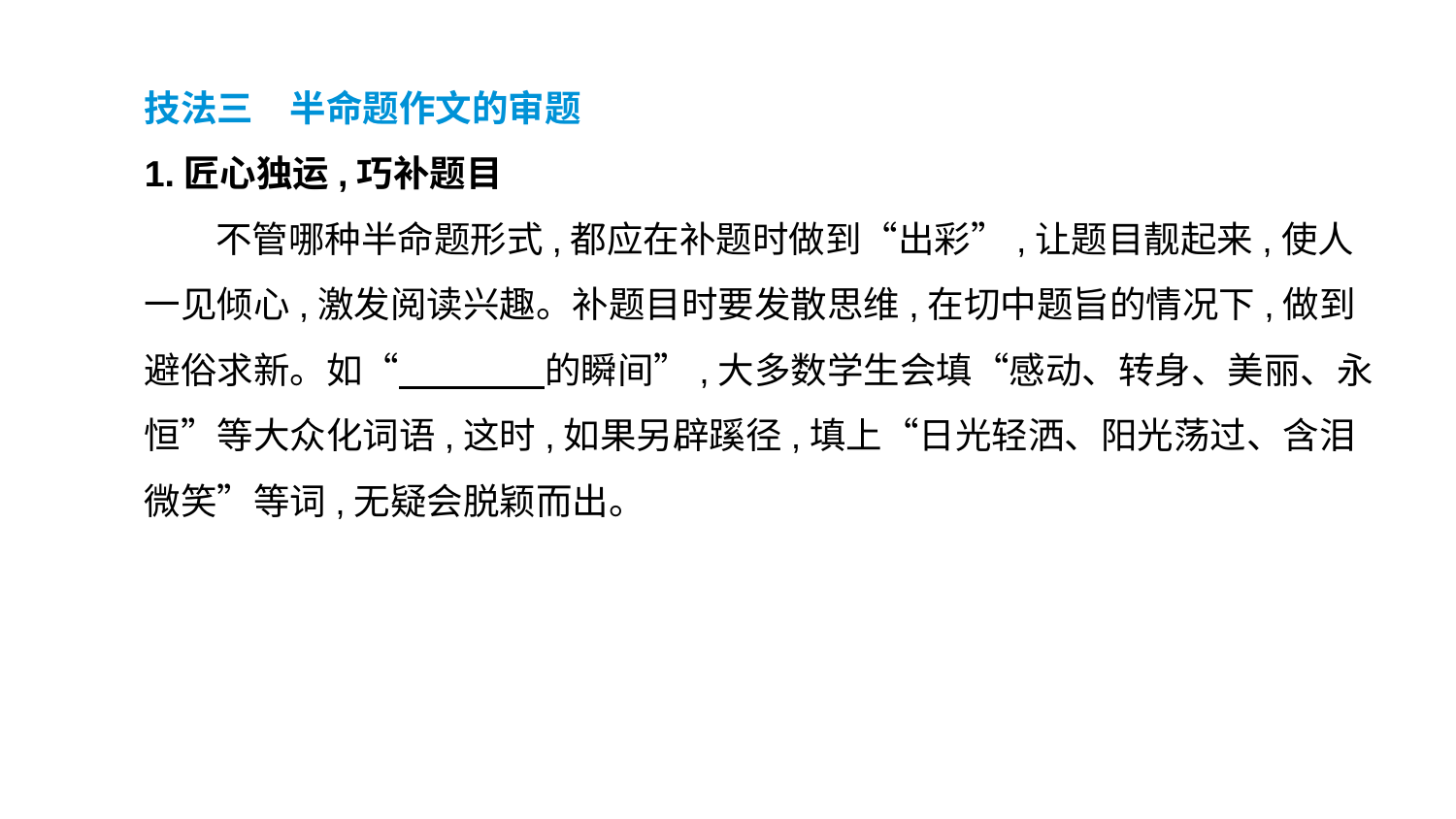

技法三　半命题作文的审题
1.匠心独运,巧补题目
不管哪种半命题形式,都应在补题时做到“出彩”,让题目靓起来,使人一见倾心,激发阅读兴趣。补题目时要发散思维,在切中题旨的情况下,做到避俗求新。如“　　　　的瞬间”,大多数学生会填“感动、转身、美丽、永恒”等大众化词语,这时,如果另辟蹊径,填上“日光轻洒、阳光荡过、含泪微笑”等词,无疑会脱颖而出。